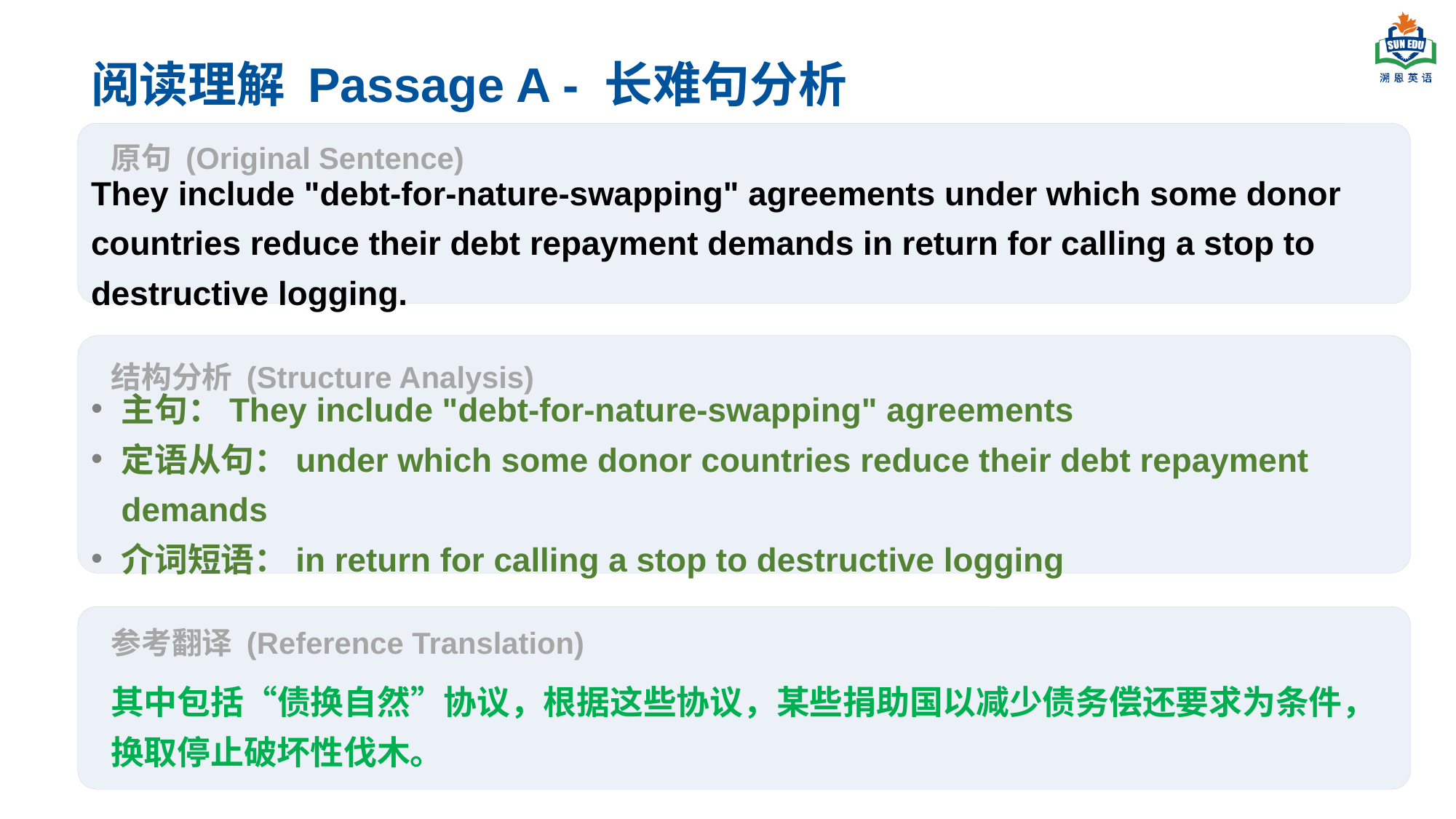

阅读理解 Passage A - 长难句分析

原句 (Original Sentence)
They include "debt-for-nature-swapping" agreements under which some donor countries reduce their debt repayment demands in return for calling a stop to destructive logging.

结构分析 (Structure Analysis)
主句：They include "debt-for-nature-swapping" agreements
定语从句：under which some donor countries reduce their debt repayment demands
介词短语：in return for calling a stop to destructive logging

参考翻译 (Reference Translation)
其中包括“债换自然”协议，根据这些协议，某些捐助国以减少债务偿还要求为条件，换取停止破坏性伐木。